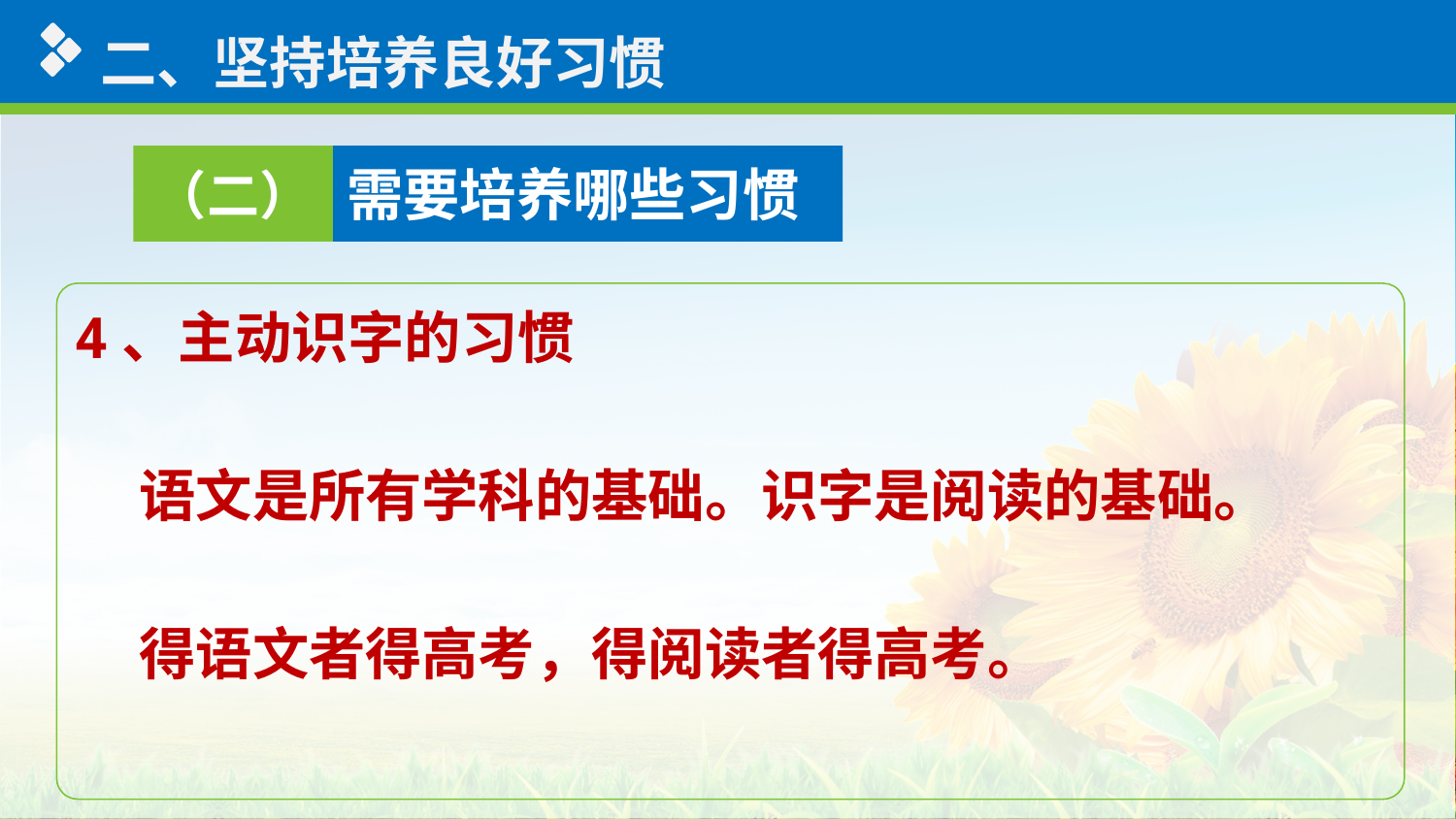

二、坚持培养良好习惯

（二）
需要培养哪些习惯

4、主动识字的习惯
    语文是所有学科的基础。识字是阅读的基础。
    得语文者得高考，得阅读者得高考。